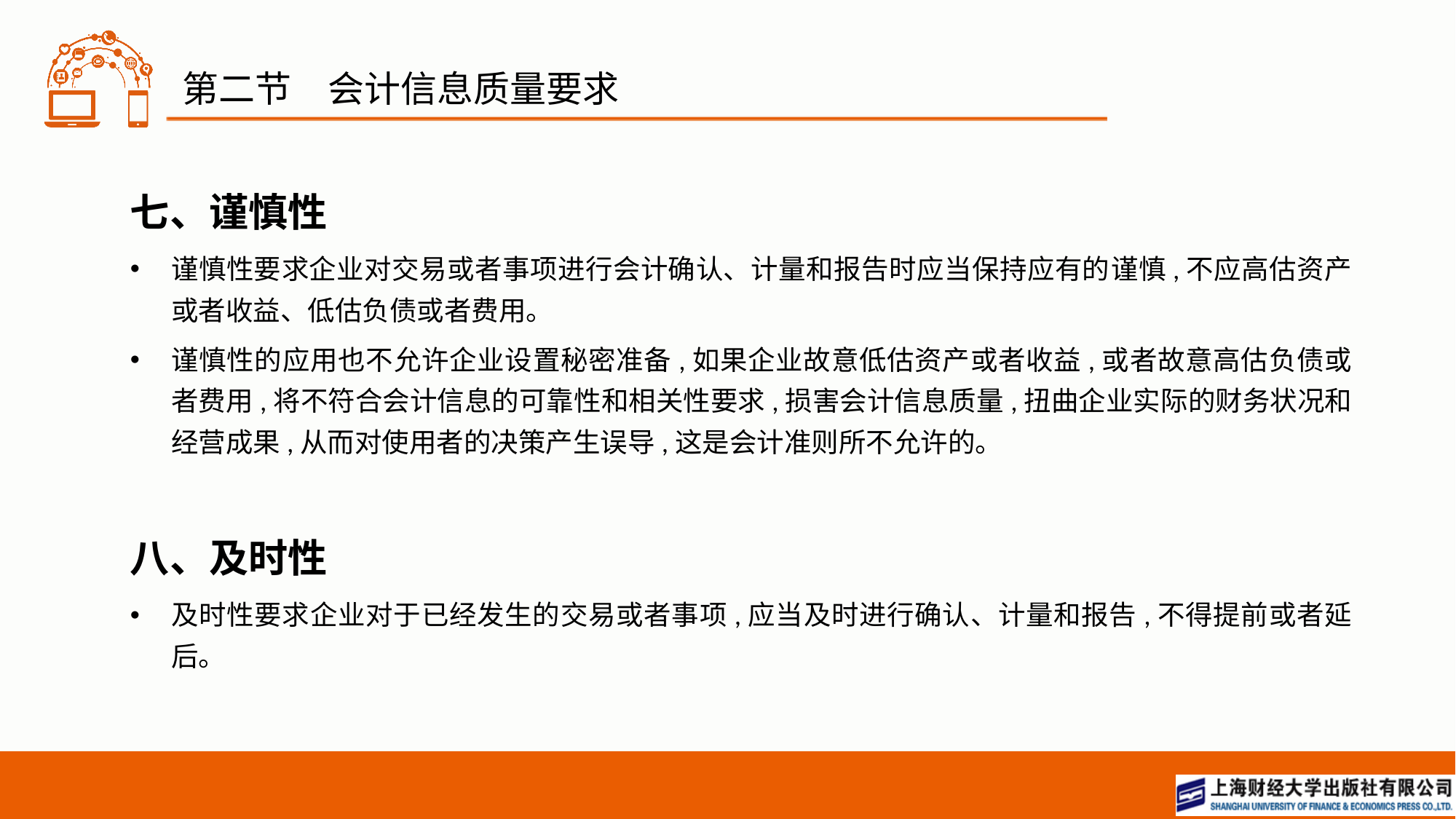

# 第二节　会计信息质量要求
七、谨慎性
谨慎性要求企业对交易或者事项进行会计确认、计量和报告时应当保持应有的谨慎,不应高估资产或者收益、低估负债或者费用。
谨慎性的应用也不允许企业设置秘密准备,如果企业故意低估资产或者收益,或者故意高估负债或者费用,将不符合会计信息的可靠性和相关性要求,损害会计信息质量,扭曲企业实际的财务状况和经营成果,从而对使用者的决策产生误导,这是会计准则所不允许的。

八、及时性
及时性要求企业对于已经发生的交易或者事项,应当及时进行确认、计量和报告,不得提前或者延后。